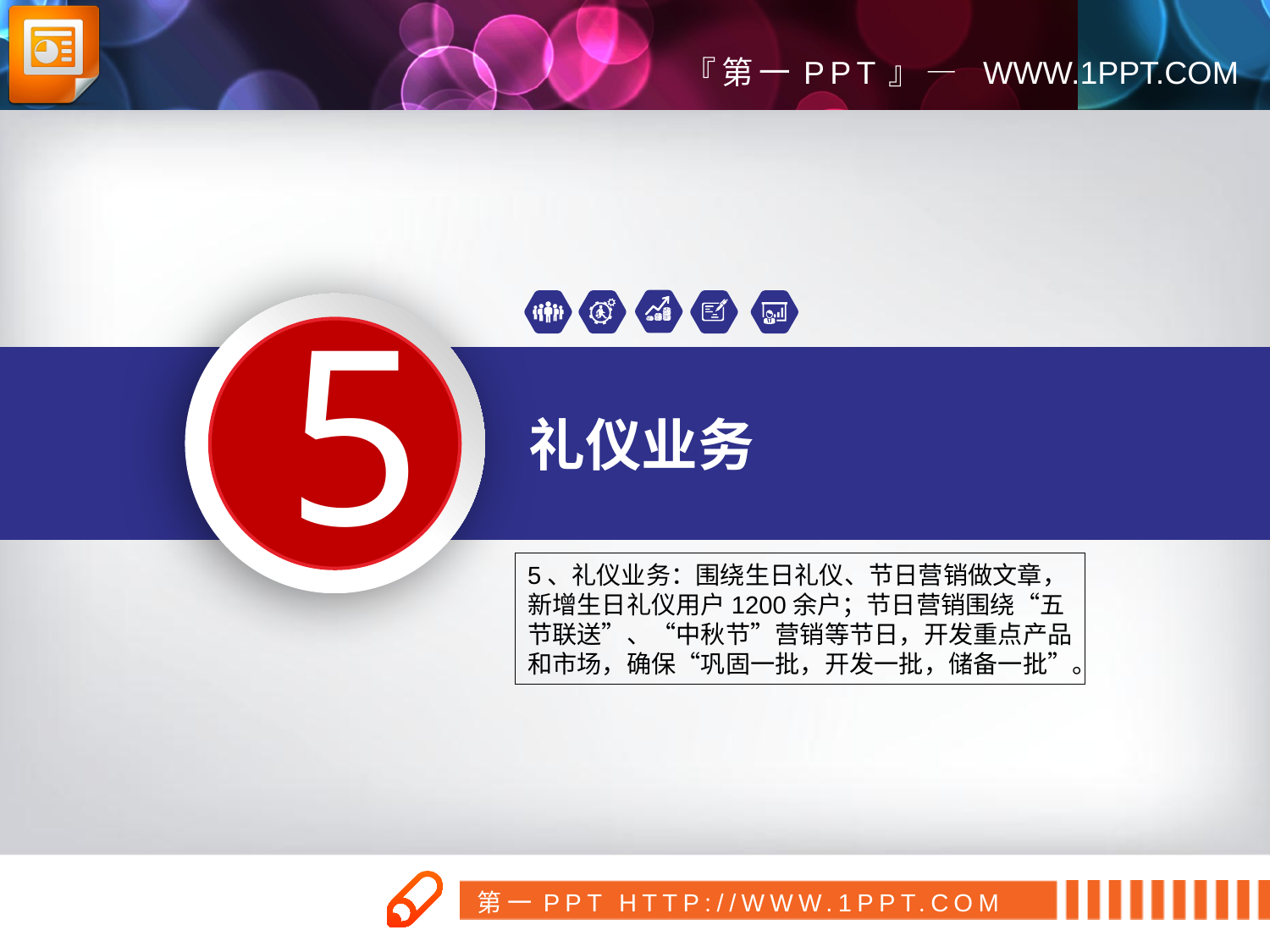

5

礼仪业务
5、礼仪业务：围绕生日礼仪、节日营销做文章，新增生日礼仪用户1200余户；节日营销围绕“五节联送”、“中秋节”营销等节日，开发重点产品和市场，确保“巩固一批，开发一批，储备一批”。